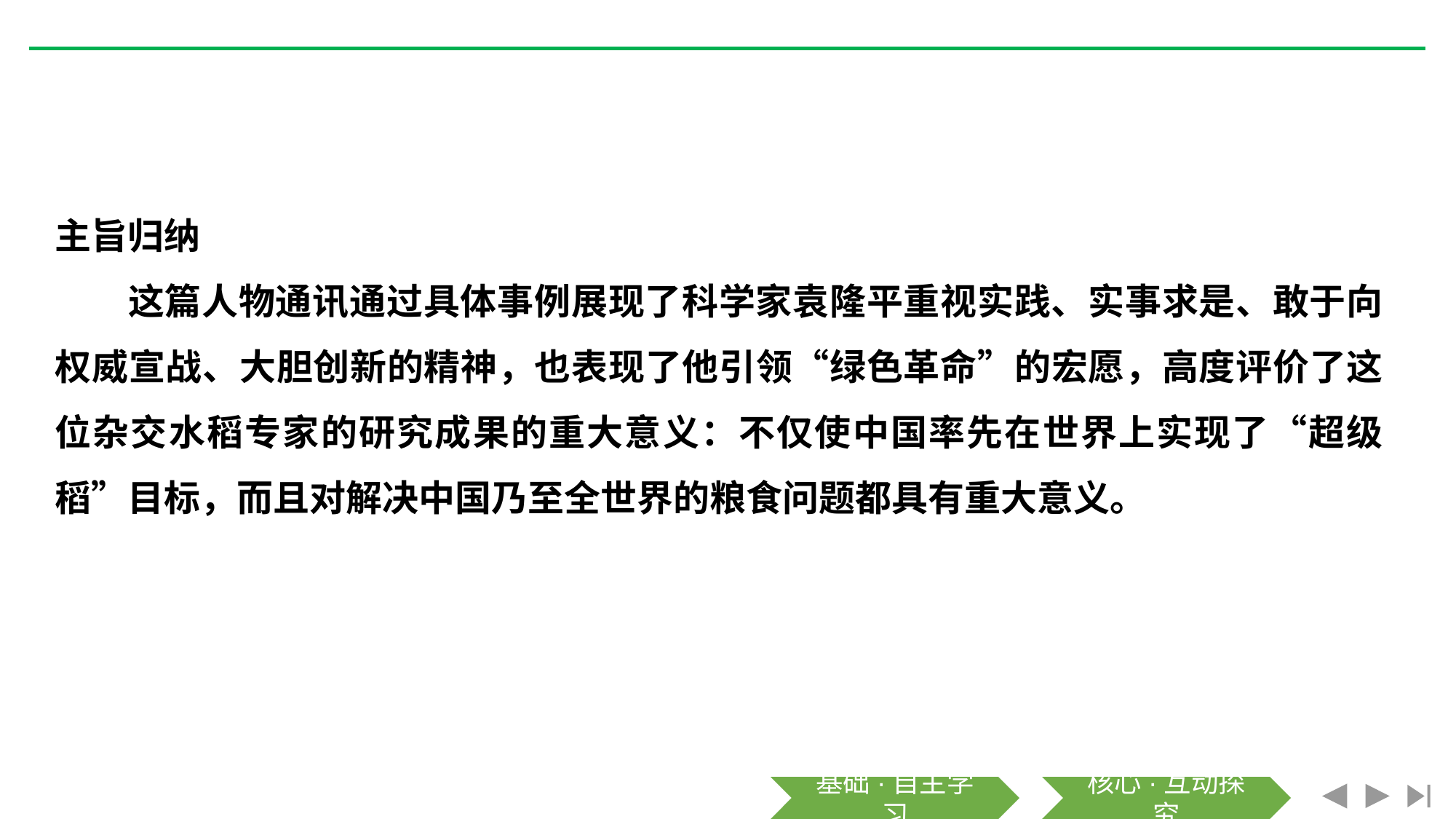

主旨归纳
这篇人物通讯通过具体事例展现了科学家袁隆平重视实践、实事求是、敢于向权威宣战、大胆创新的精神，也表现了他引领“绿色革命”的宏愿，高度评价了这位杂交水稻专家的研究成果的重大意义：不仅使中国率先在世界上实现了“超级稻”目标，而且对解决中国乃至全世界的粮食问题都具有重大意义。